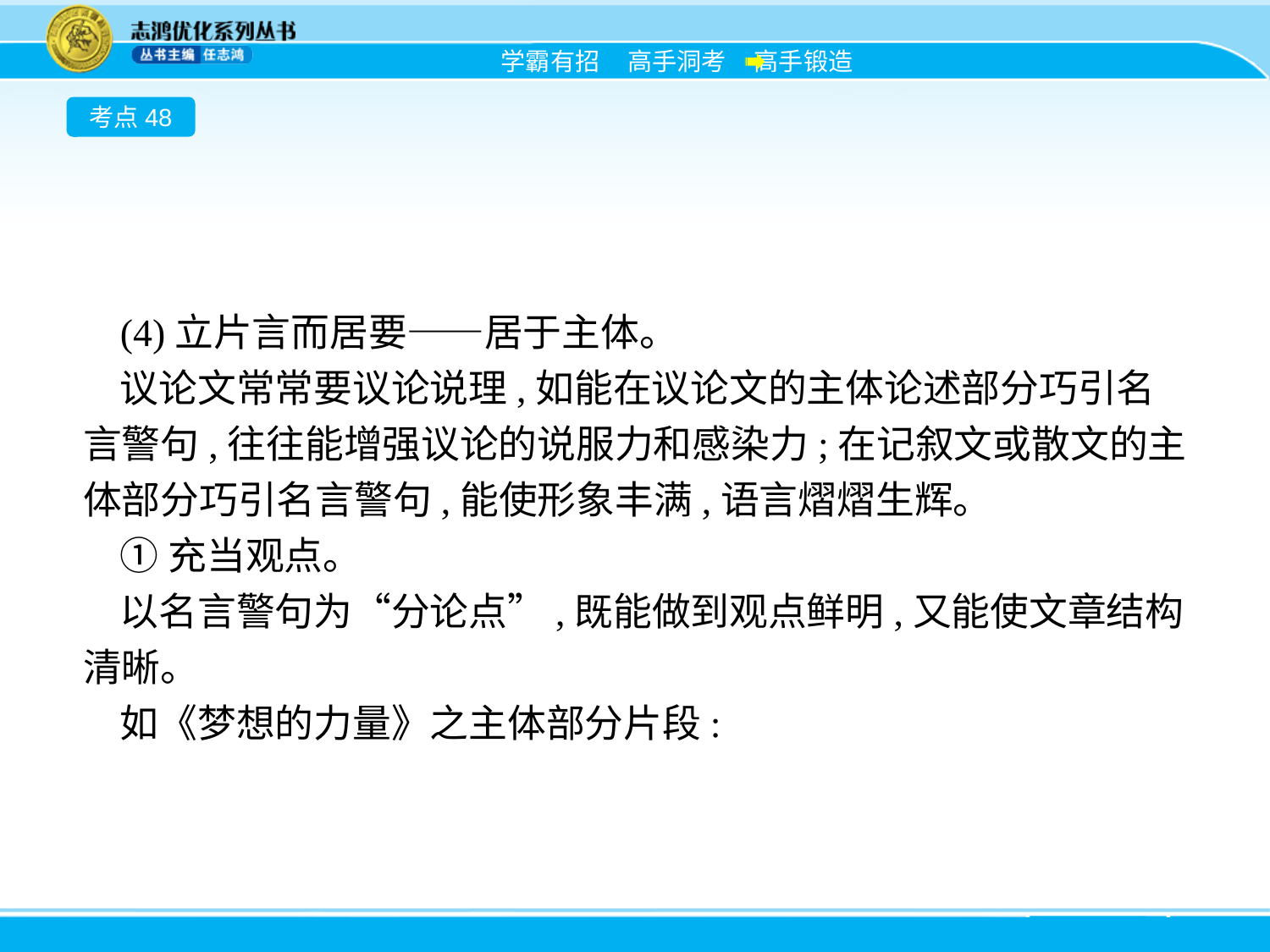

考点48
(4)立片言而居要——居于主体。
议论文常常要议论说理,如能在议论文的主体论述部分巧引名言警句,往往能增强议论的说服力和感染力;在记叙文或散文的主体部分巧引名言警句,能使形象丰满,语言熠熠生辉。
①充当观点。
以名言警句为“分论点”,既能做到观点鲜明,又能使文章结构清晰。
如《梦想的力量》之主体部分片段: